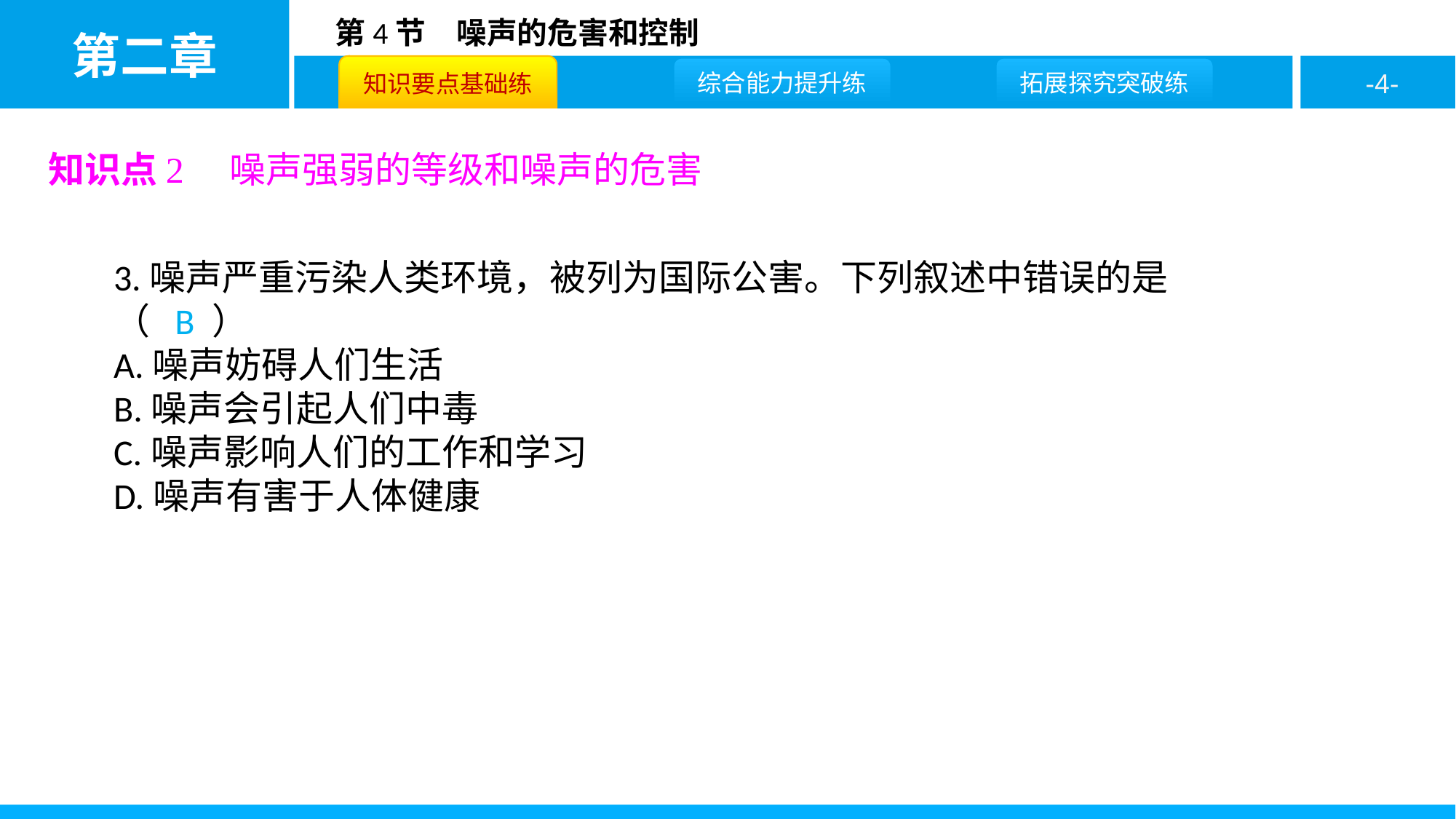

知识点2　噪声强弱的等级和噪声的危害
3.噪声严重污染人类环境，被列为国际公害。下列叙述中错误的是            （  B ）
A.噪声妨碍人们生活
B.噪声会引起人们中毒
C.噪声影响人们的工作和学习
D.噪声有害于人体健康